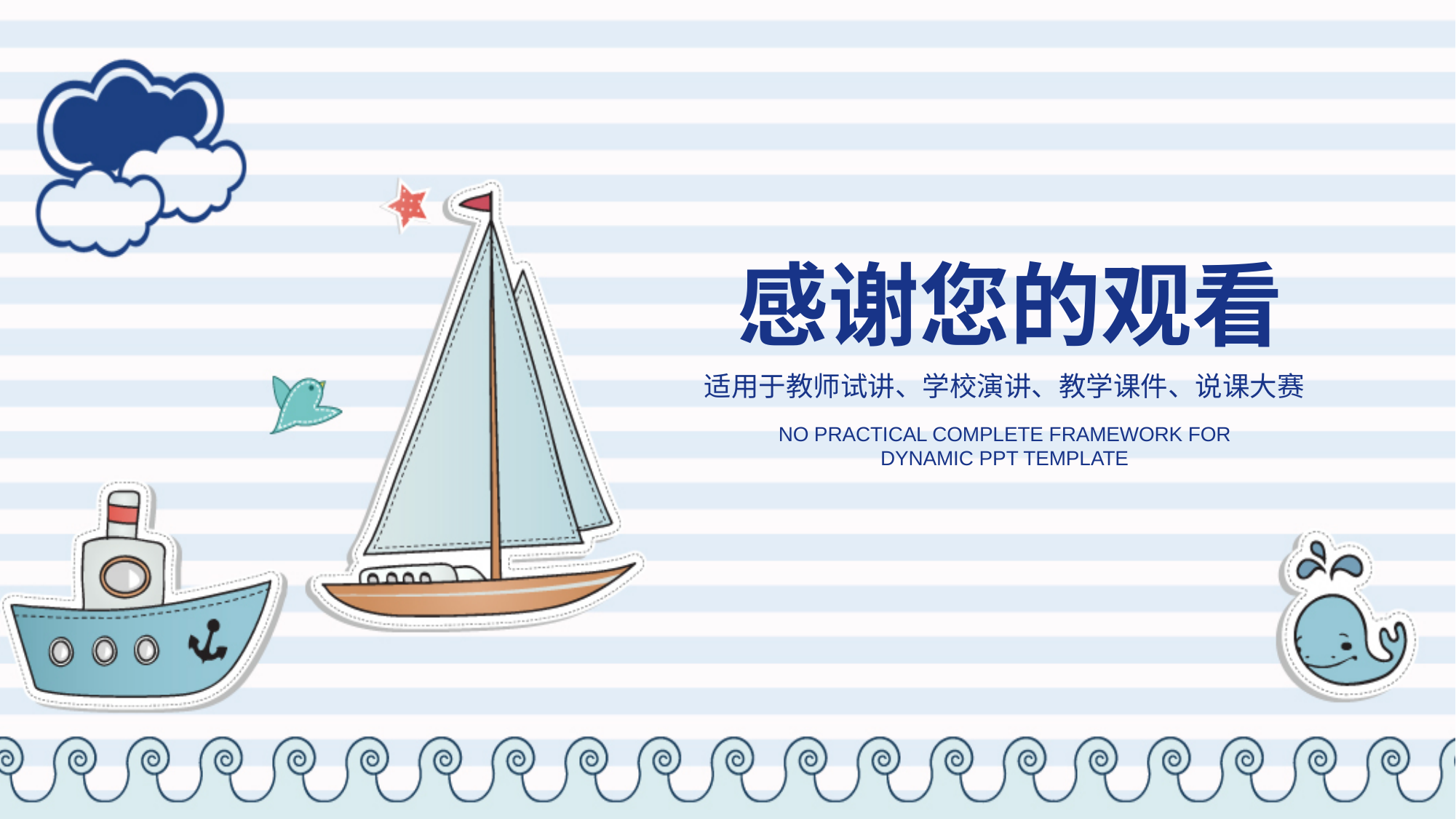

感谢您的观看
适用于教师试讲、学校演讲、教学课件、说课大赛
NO PRACTICAL COMPLETE FRAMEWORK FOR DYNAMIC PPT TEMPLATE